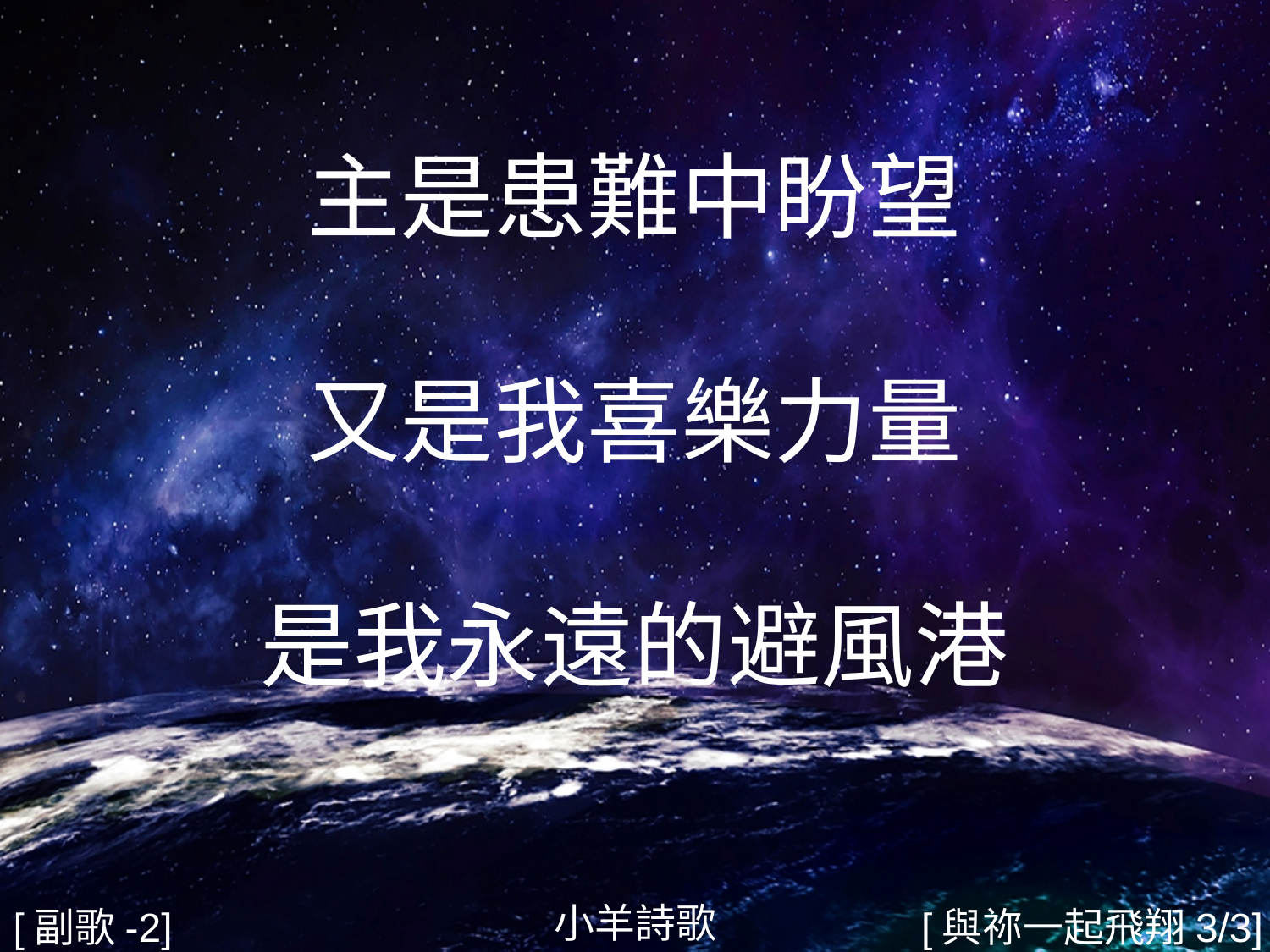

主是患難中盼望

又是我喜樂力量

是我永遠的避風港
#

小羊詩歌
[副歌-2]
[與祢一起飛翔3/3]